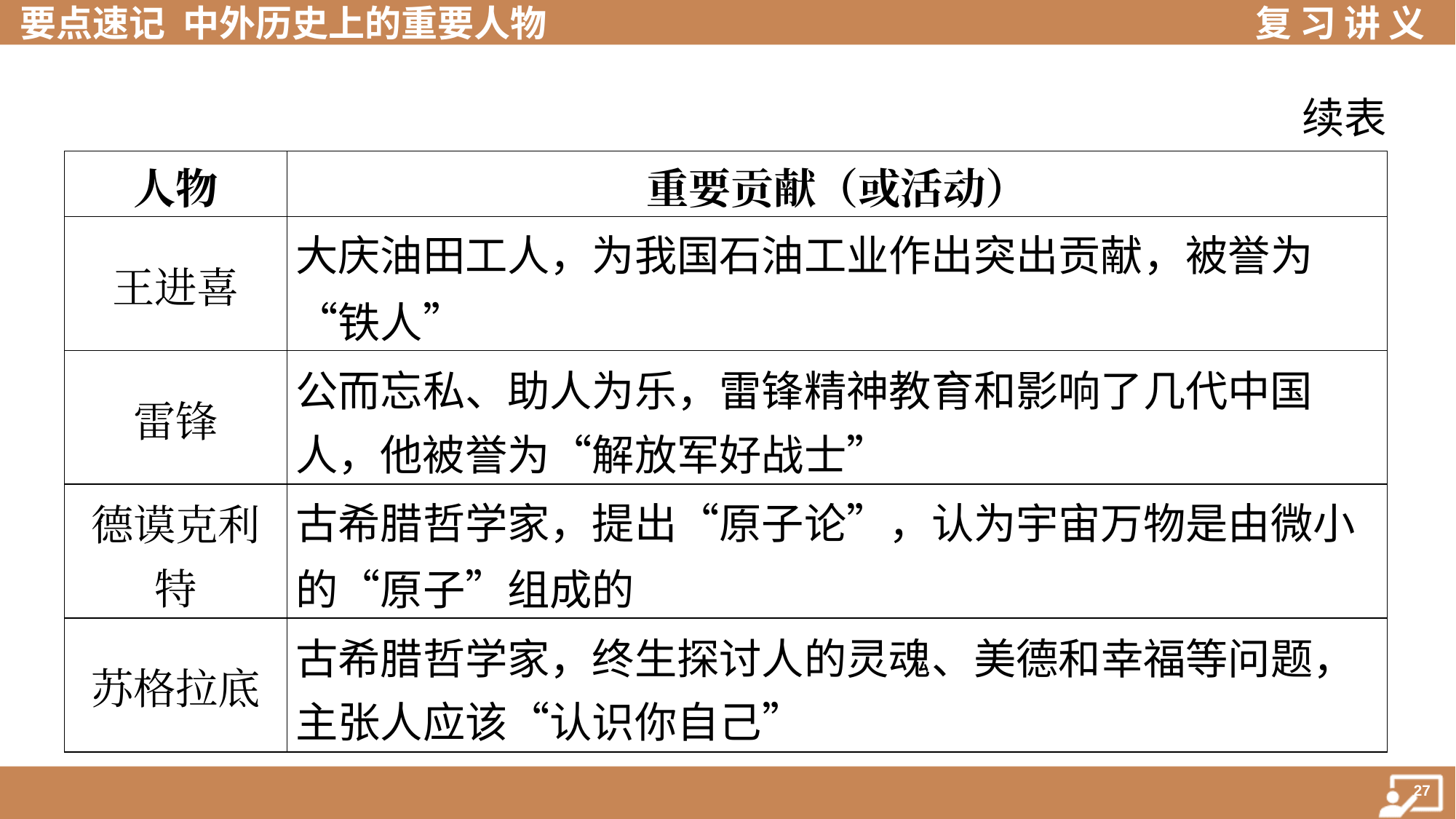

续表
| 人物 | 重要贡献（或活动） |
| --- | --- |
| 王进喜 | 大庆油田工人，为我国石油工业作出突出贡献，被誉为“铁人” |
| 雷锋 | 公而忘私、助人为乐，雷锋精神教育和影响了几代中国 人，他被誉为“解放军好战士” |
| 德谟克利 特 | 古希腊哲学家，提出“原子论”，认为宇宙万物是由微小的“原子”组成的 |
| 苏格拉底 | 古希腊哲学家，终生探讨人的灵魂、美德和幸福等问题， 主张人应该“认识你自己” |